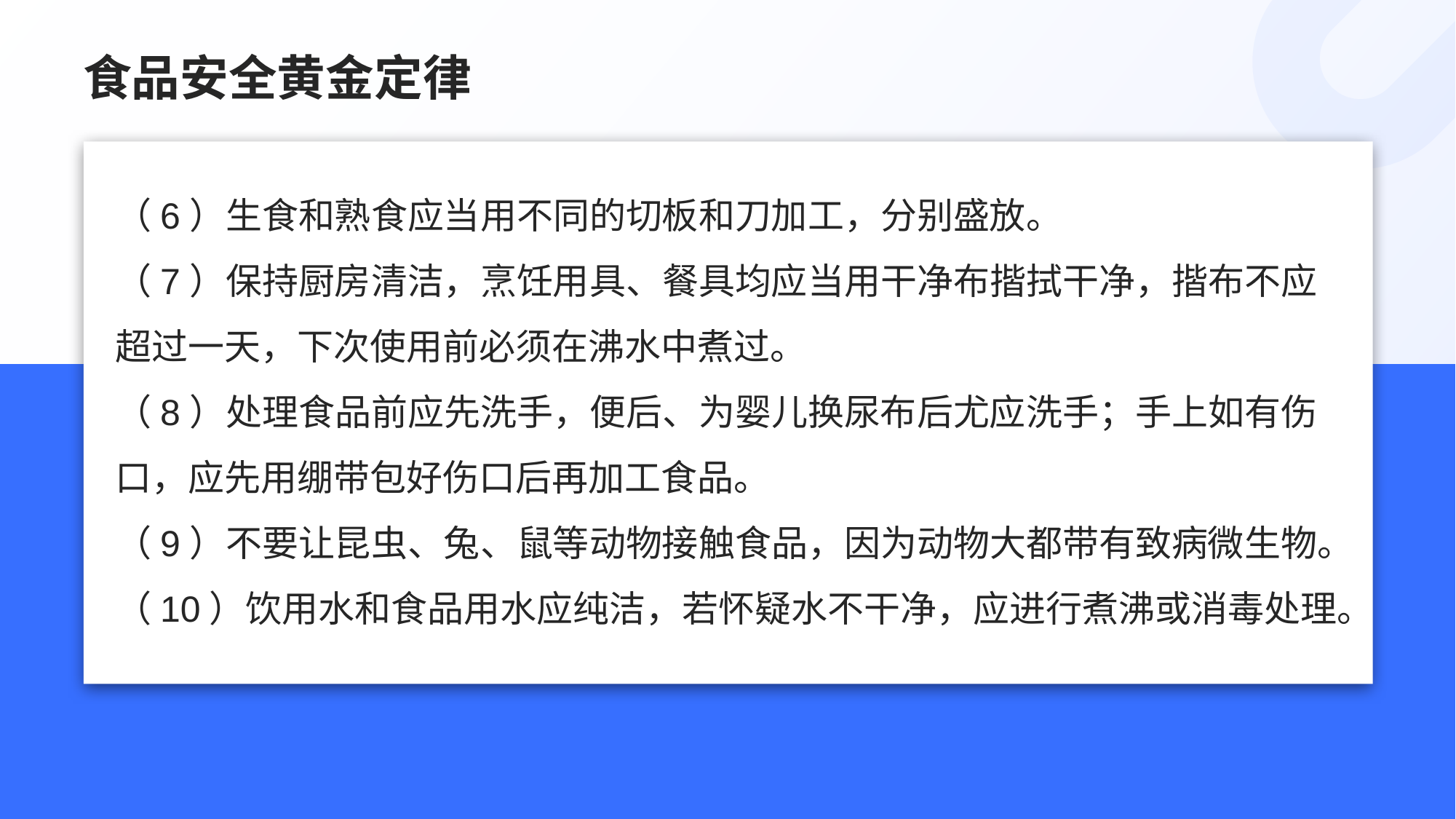

# 食品安全黄金定律

（6）生食和熟食应当用不同的切板和刀加工，分别盛放。
（7）保持厨房清洁，烹饪用具、餐具均应当用干净布揩拭干净，揩布不应超过一天，下次使用前必须在沸水中煮过。
（8）处理食品前应先洗手，便后、为婴儿换尿布后尤应洗手；手上如有伤口，应先用绷带包好伤口后再加工食品。
（9）不要让昆虫、兔、鼠等动物接触食品，因为动物大都带有致病微生物。
（10）饮用水和食品用水应纯洁，若怀疑水不干净，应进行煮沸或消毒处理。